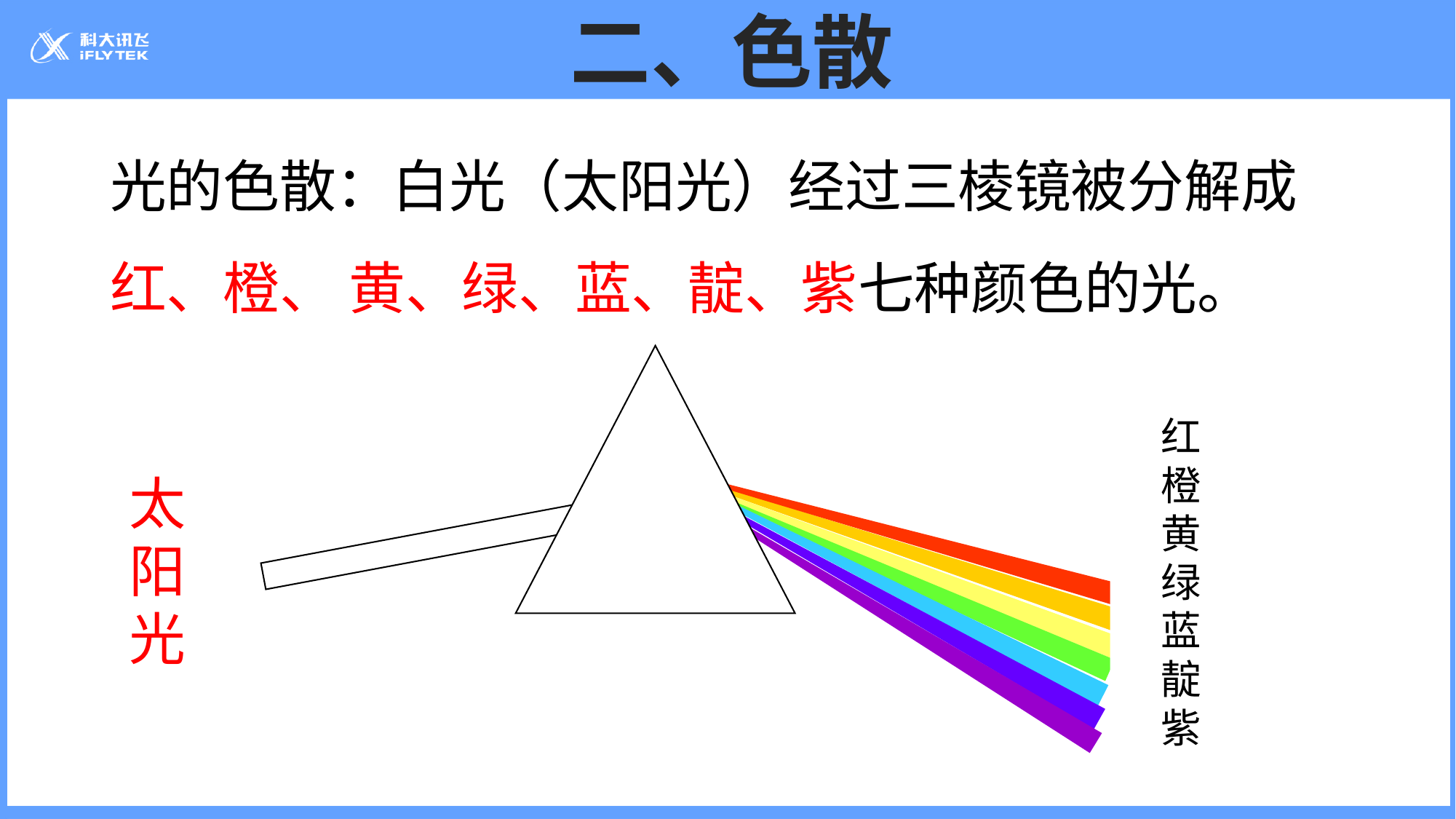

# 二、色散
光的色散：白光（太阳光）经过三棱镜被分解成红、橙、 黄、绿、蓝、靛、紫七种颜色的光。

红 橙 黄 绿 蓝 靛 紫
太阳光